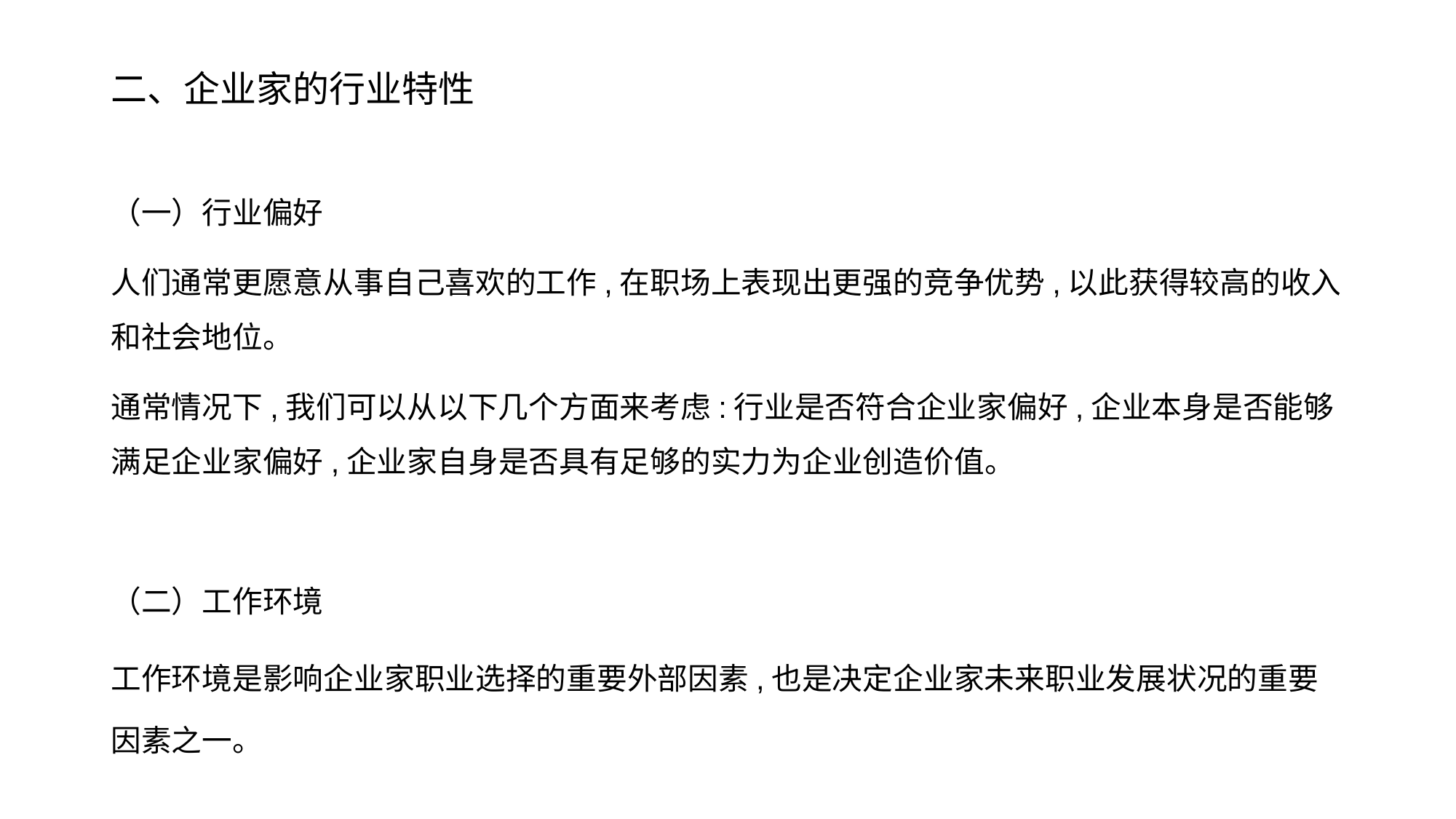

# 二、企业家的行业特性
（一）行业偏好
人们通常更愿意从事自己喜欢的工作,在职场上表现出更强的竞争优势,以此获得较高的收入和社会地位。
通常情况下,我们可以从以下几个方面来考虑:行业是否符合企业家偏好,企业本身是否能够满足企业家偏好,企业家自身是否具有足够的实力为企业创造价值。

（二）工作环境
工作环境是影响企业家职业选择的重要外部因素,也是决定企业家未来职业发展状况的重要因素之一。